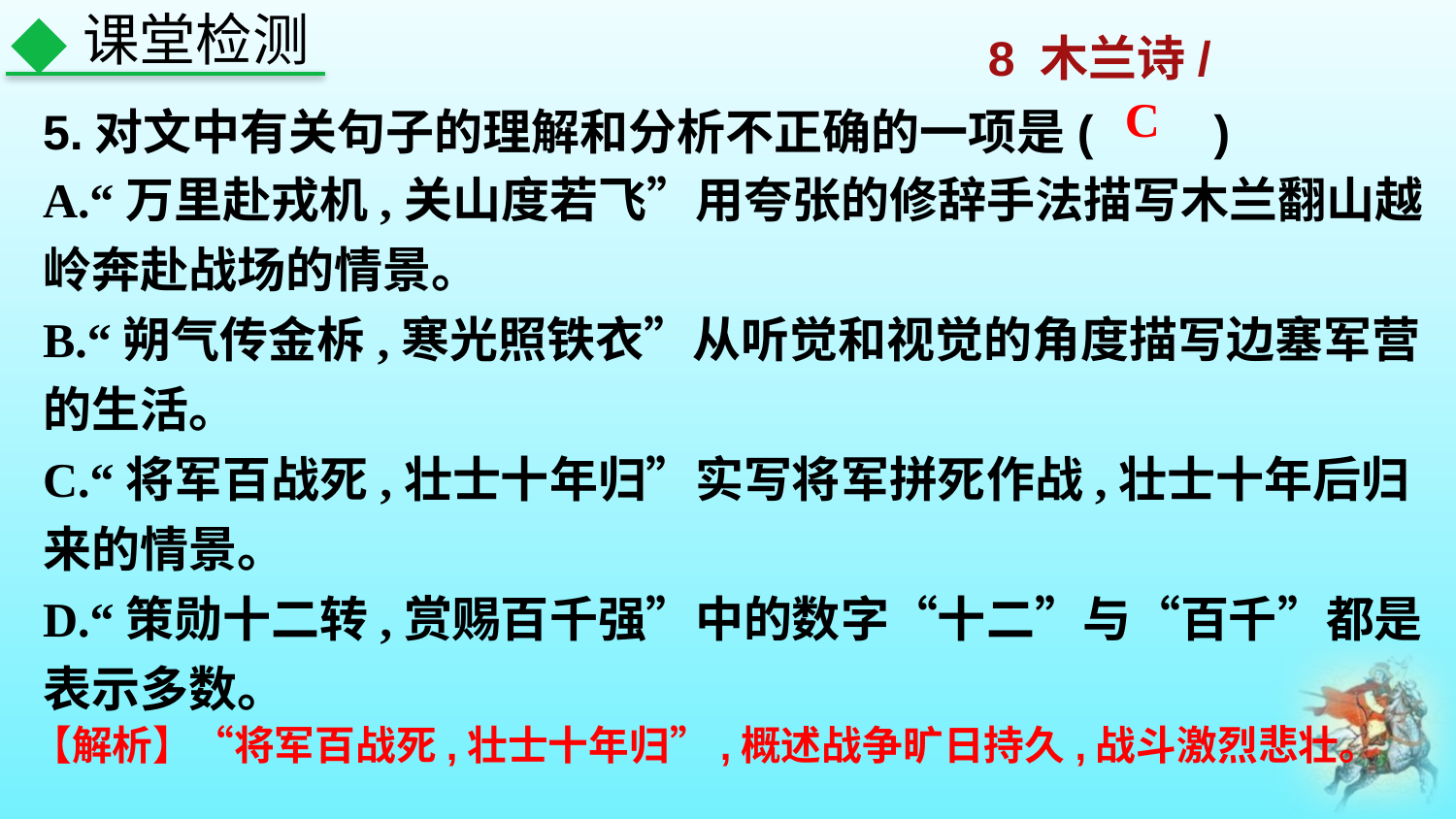

课堂检测

5.对文中有关句子的理解和分析不正确的一项是(　　)
C
A.“万里赴戎机,关山度若飞”用夸张的修辞手法描写木兰翻山越岭奔赴战场的情景。
B.“朔气传金柝,寒光照铁衣”从听觉和视觉的角度描写边塞军营的生活。
C.“将军百战死,壮士十年归”实写将军拼死作战,壮士十年后归来的情景。
D.“策勋十二转,赏赐百千强”中的数字“十二”与“百千”都是表示多数。
【解析】“将军百战死,壮士十年归”,概述战争旷日持久,战斗激烈悲壮。